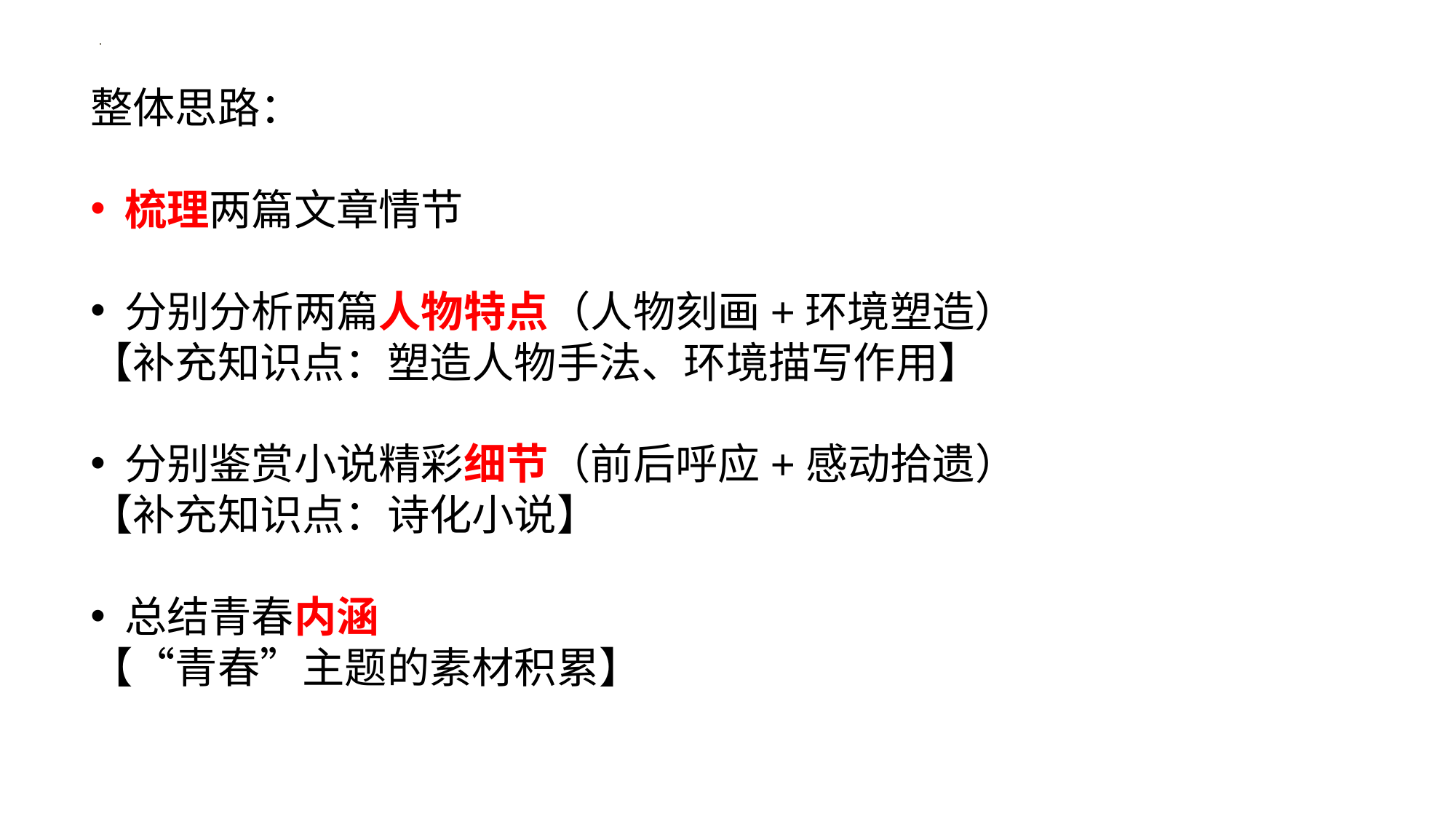

整体思路：

梳理两篇文章情节

分别分析两篇人物特点（人物刻画+环境塑造）
【补充知识点：塑造人物手法、环境描写作用】

分别鉴赏小说精彩细节（前后呼应+感动拾遗）
【补充知识点：诗化小说】

总结青春内涵
【“青春”主题的素材积累】